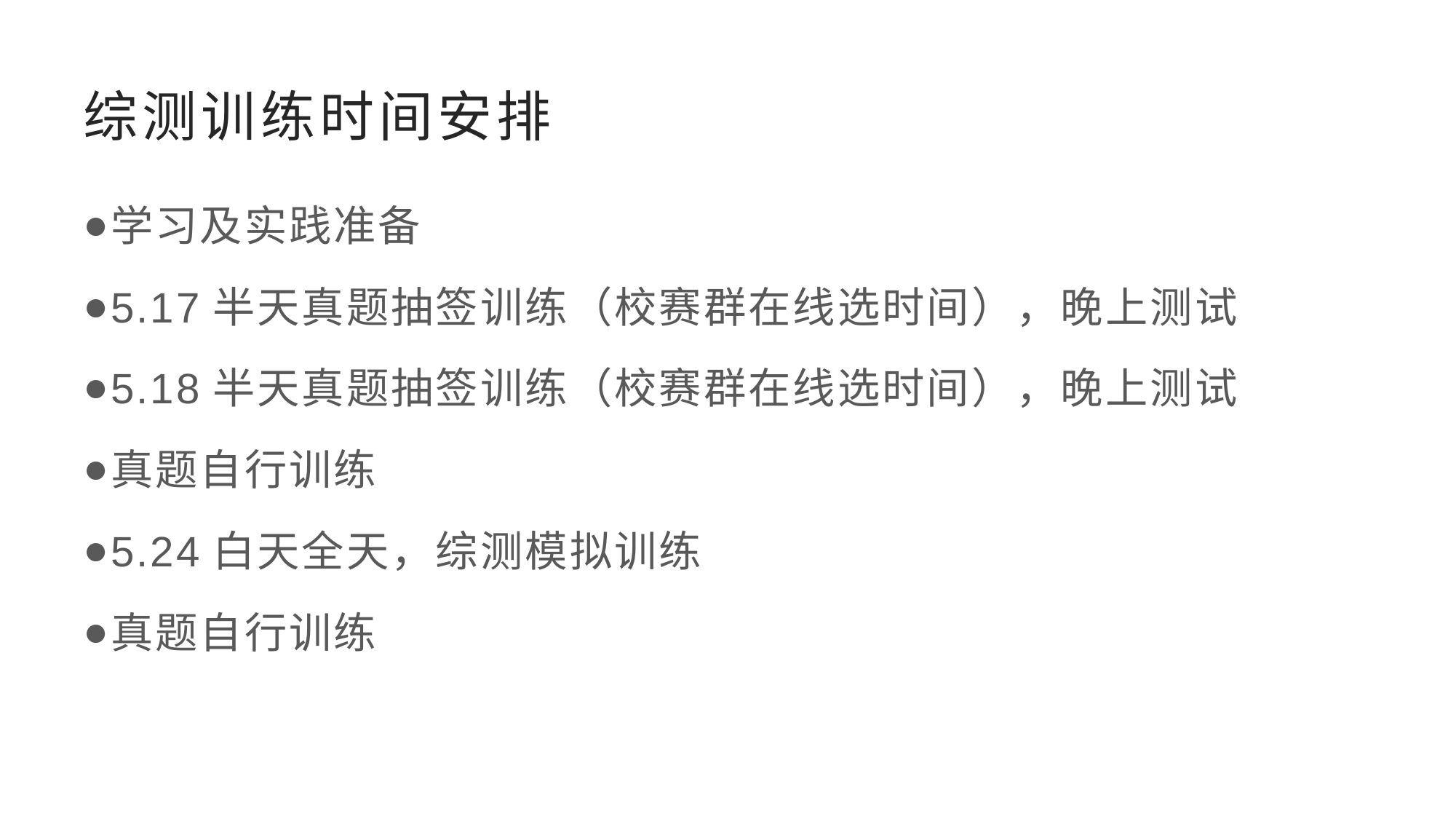

# 综测训练时间安排
学习及实践准备
5.17半天真题抽签训练（校赛群在线选时间），晚上测试
5.18半天真题抽签训练（校赛群在线选时间），晚上测试
真题自行训练
5.24白天全天，综测模拟训练
真题自行训练